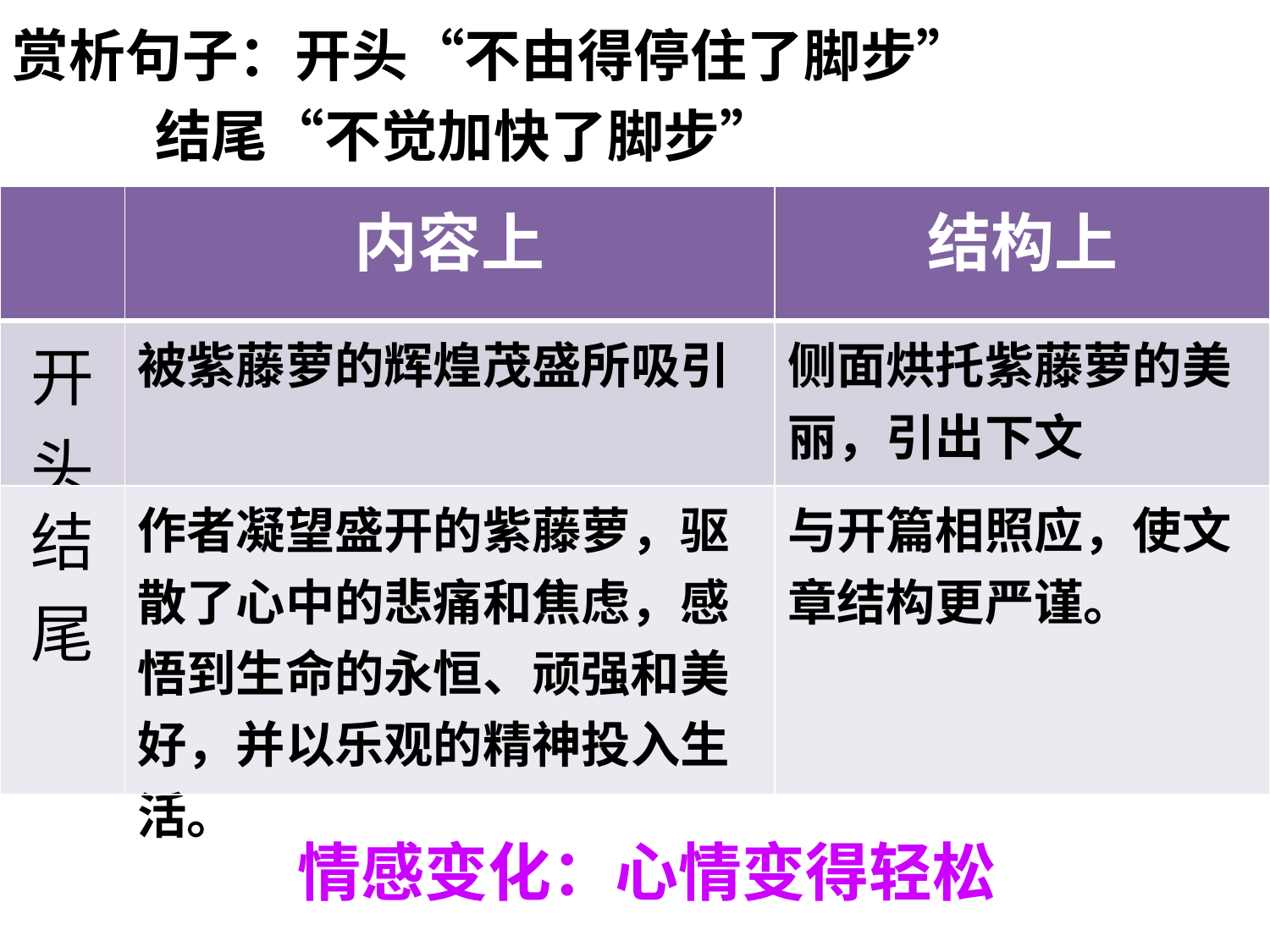

赏析句子：开头“不由得停住了脚步”
          结尾“不觉加快了脚步”
|  | 内容上 | 结构上 |
| --- | --- | --- |
| 开头 | 被紫藤萝的辉煌茂盛所吸引 | 侧面烘托紫藤萝的美丽，引出下文 |
| 结尾 | 作者凝望盛开的紫藤萝，驱散了心中的悲痛和焦虑，感悟到生命的永恒、顽强和美好，并以乐观的精神投入生活。 | 与开篇相照应，使文章结构更严谨。 |
情感变化：心情变得轻松